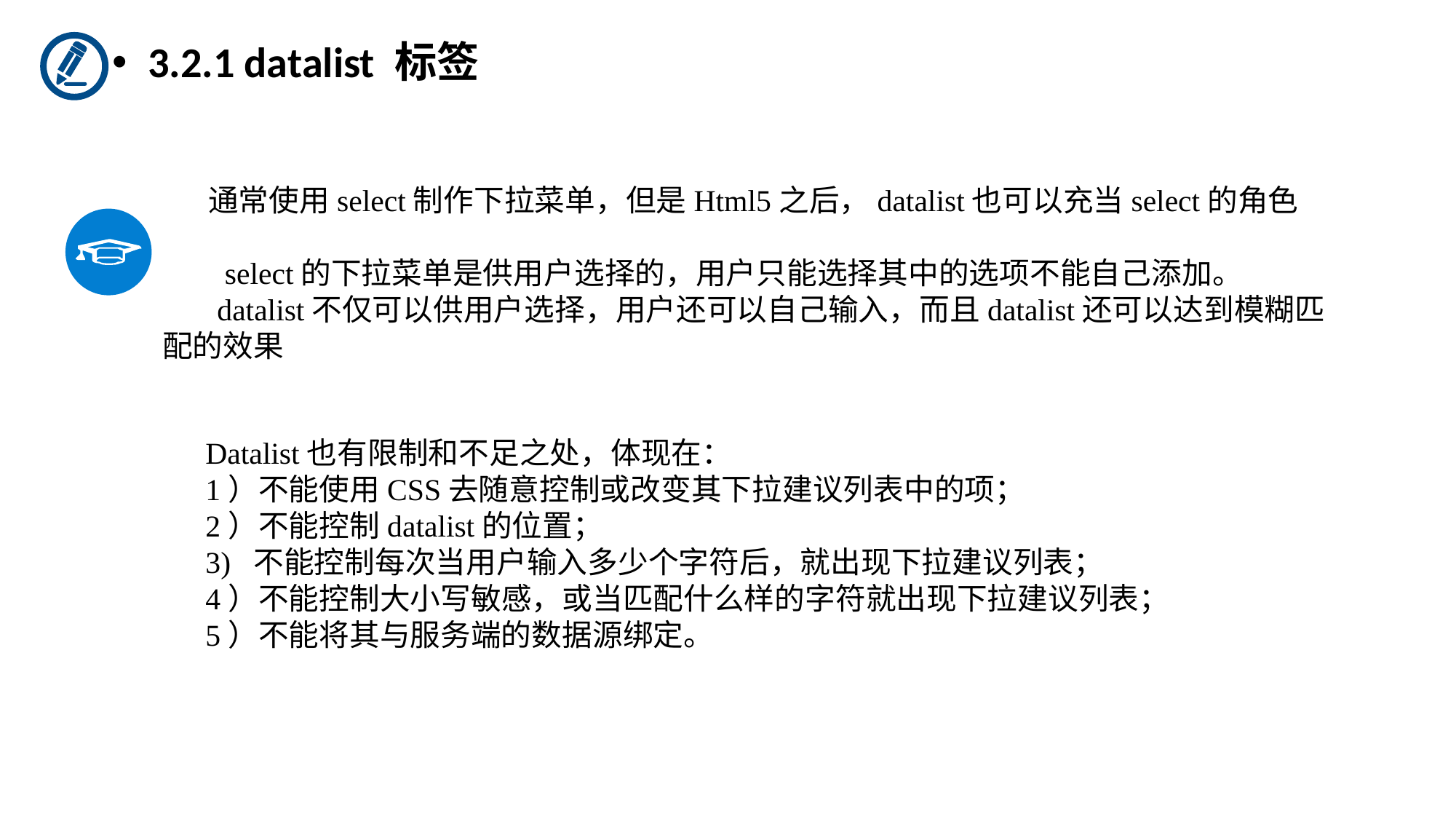

3.2.1 datalist 标签

 通常使用select制作下拉菜单，但是Html5之后，datalist也可以充当select的角色

    select的下拉菜单是供用户选择的，用户只能选择其中的选项不能自己添加。
   datalist不仅可以供用户选择，用户还可以自己输入，而且datalist还可以达到模糊匹配的效果

Datalist也有限制和不足之处，体现在：
1）不能使用CSS去随意控制或改变其下拉建议列表中的项；
2）不能控制datalist的位置；
3)  不能控制每次当用户输入多少个字符后，就出现下拉建议列表；
4）不能控制大小写敏感，或当匹配什么样的字符就出现下拉建议列表；
5）不能将其与服务端的数据源绑定。